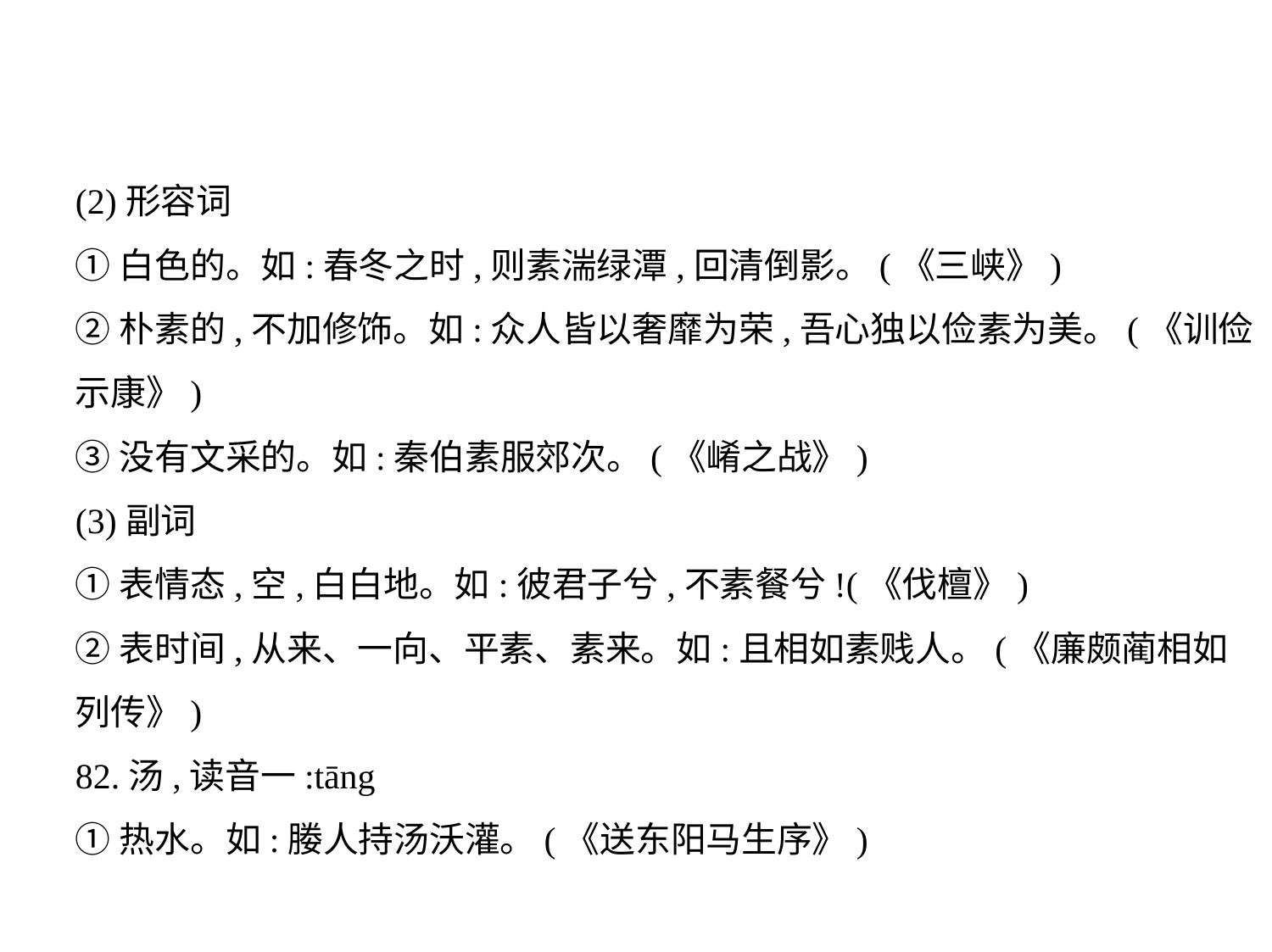

(2)形容词
①白色的。如:春冬之时,则素湍绿潭,回清倒影。(《三峡》)
②朴素的,不加修饰。如:众人皆以奢靡为荣,吾心独以俭素为美。(《训俭
示康》)
③没有文采的。如:秦伯素服郊次。(《崤之战》)
(3)副词
①表情态,空,白白地。如:彼君子兮,不素餐兮!(《伐檀》)
②表时间,从来、一向、平素、素来。如:且相如素贱人。(《廉颇蔺相如
列传》)
82.汤,读音一:tāng
①热水。如:媵人持汤沃灌。(《送东阳马生序》)